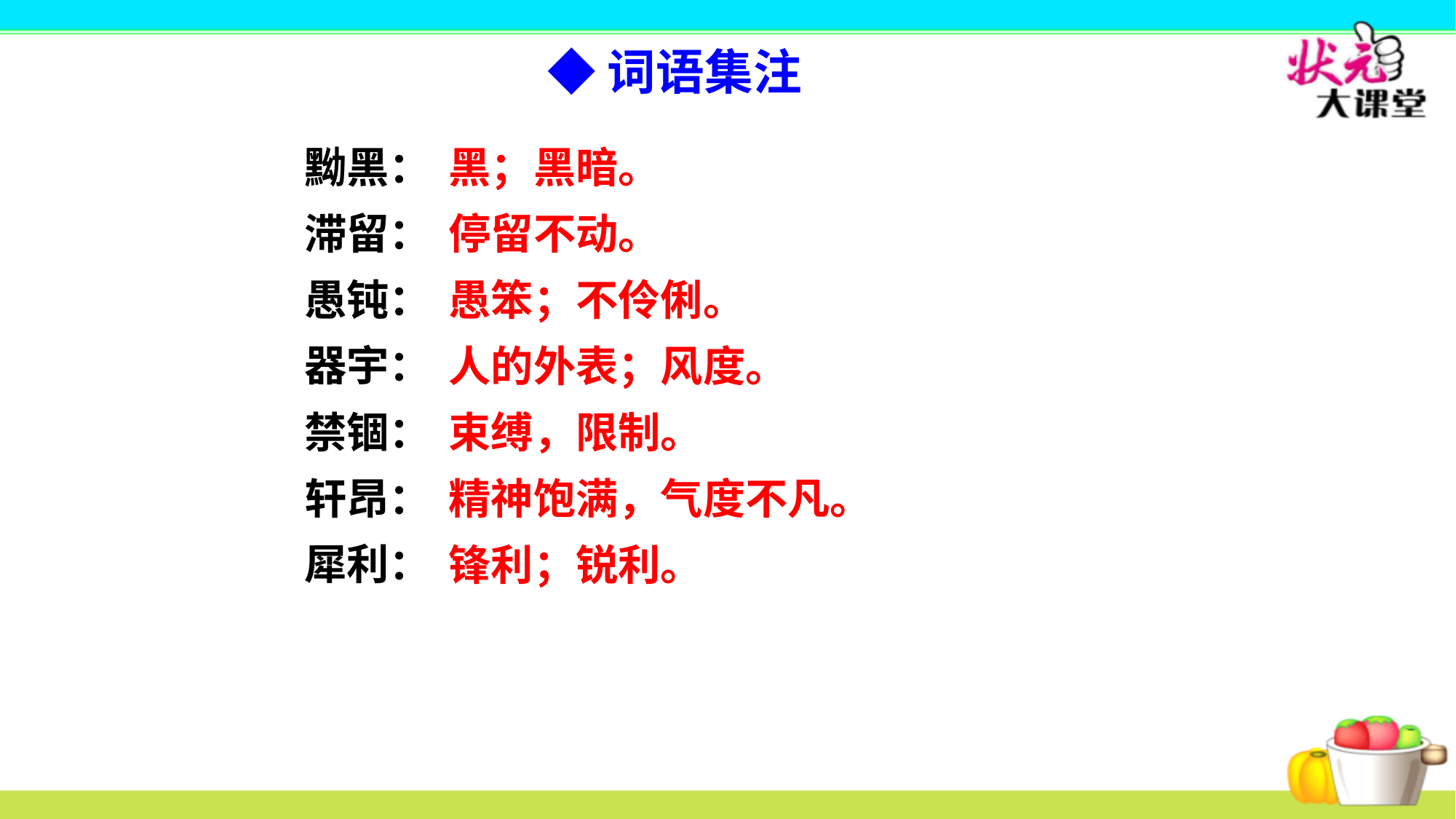

◆词语集注
黝黑：
滞留：
愚钝：
器宇：
禁锢：
轩昂：
犀利：
黑；黑暗。
停留不动。
愚笨；不伶俐。
人的外表；风度。
束缚，限制。
精神饱满，气度不凡。
锋利；锐利。